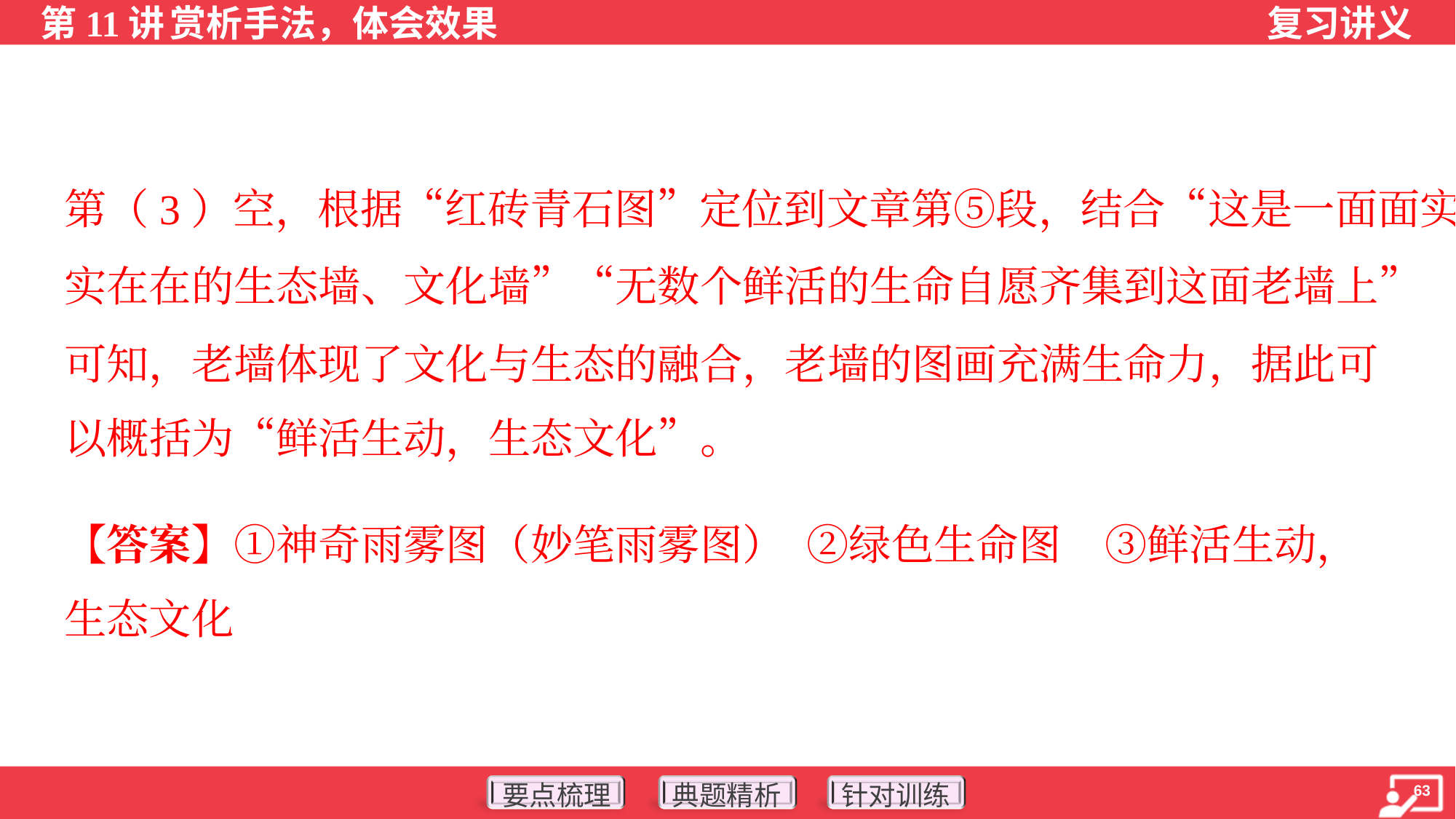

第（3）空，根据“红砖青石图”定位到文章第⑤段，结合“这是一面面实
实在在的生态墙、文化墙”“无数个鲜活的生命自愿齐集到这面老墙上”
可知，老墙体现了文化与生态的融合，老墙的图画充满生命力，据此可
以概括为“鲜活生动，生态文化”。
【答案】①神奇雨雾图（妙笔雨雾图）  ②绿色生命图    ③鲜活生动，
生态文化